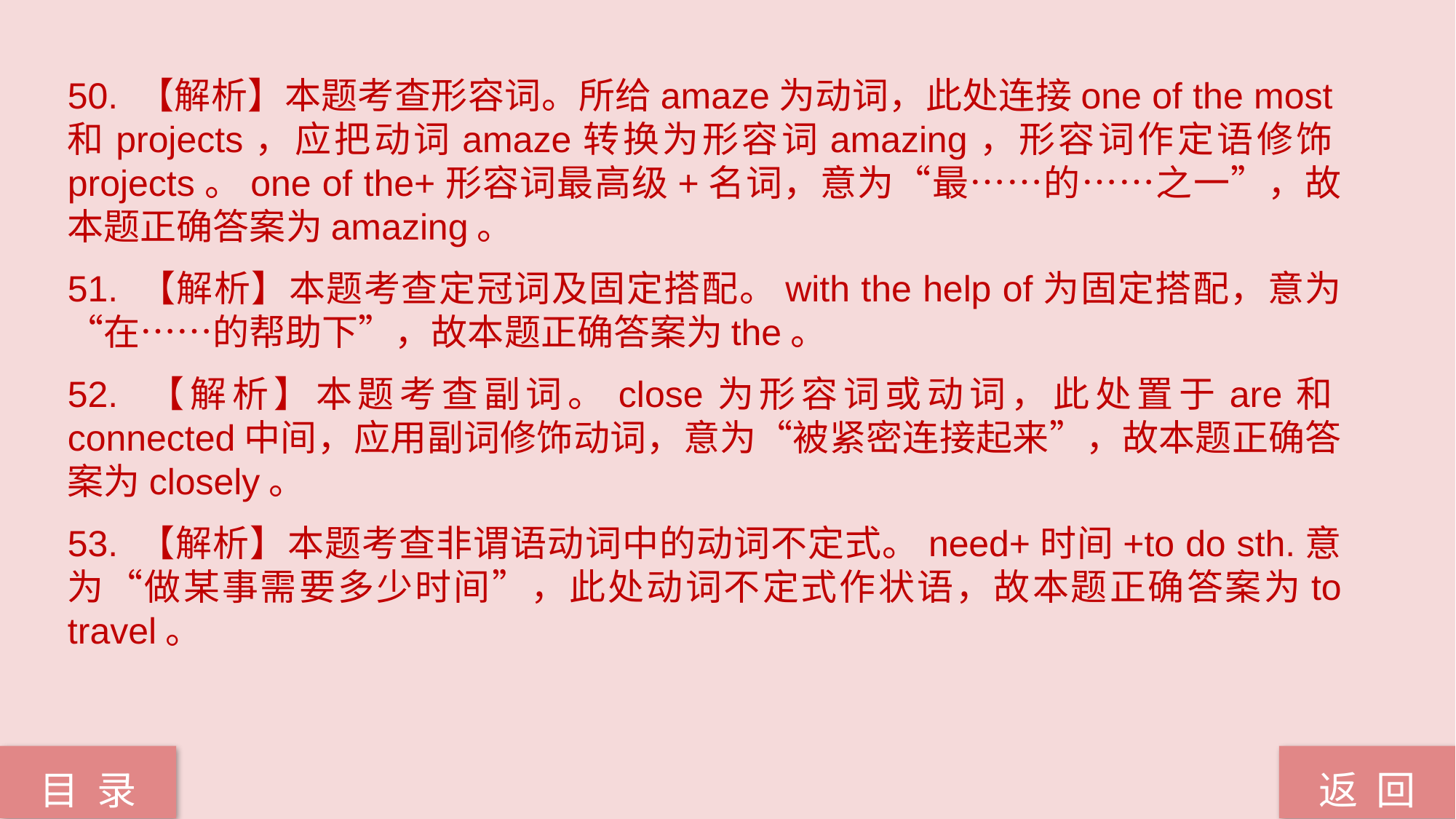

50. 【解析】本题考查形容词。所给amaze为动词，此处连接one of the most和projects，应把动词amaze转换为形容词amazing，形容词作定语修饰projects。one of the+形容词最高级+名词，意为“最……的……之一”，故本题正确答案为amazing。
51. 【解析】本题考查定冠词及固定搭配。with the help of为固定搭配，意为“在……的帮助下”，故本题正确答案为the。
52. 【解析】本题考查副词。close为形容词或动词，此处置于are和connected中间，应用副词修饰动词，意为“被紧密连接起来”，故本题正确答案为closely。
53. 【解析】本题考查非谓语动词中的动词不定式。need+时间+to do sth.意为“做某事需要多少时间”，此处动词不定式作状语，故本题正确答案为to travel。
返  回